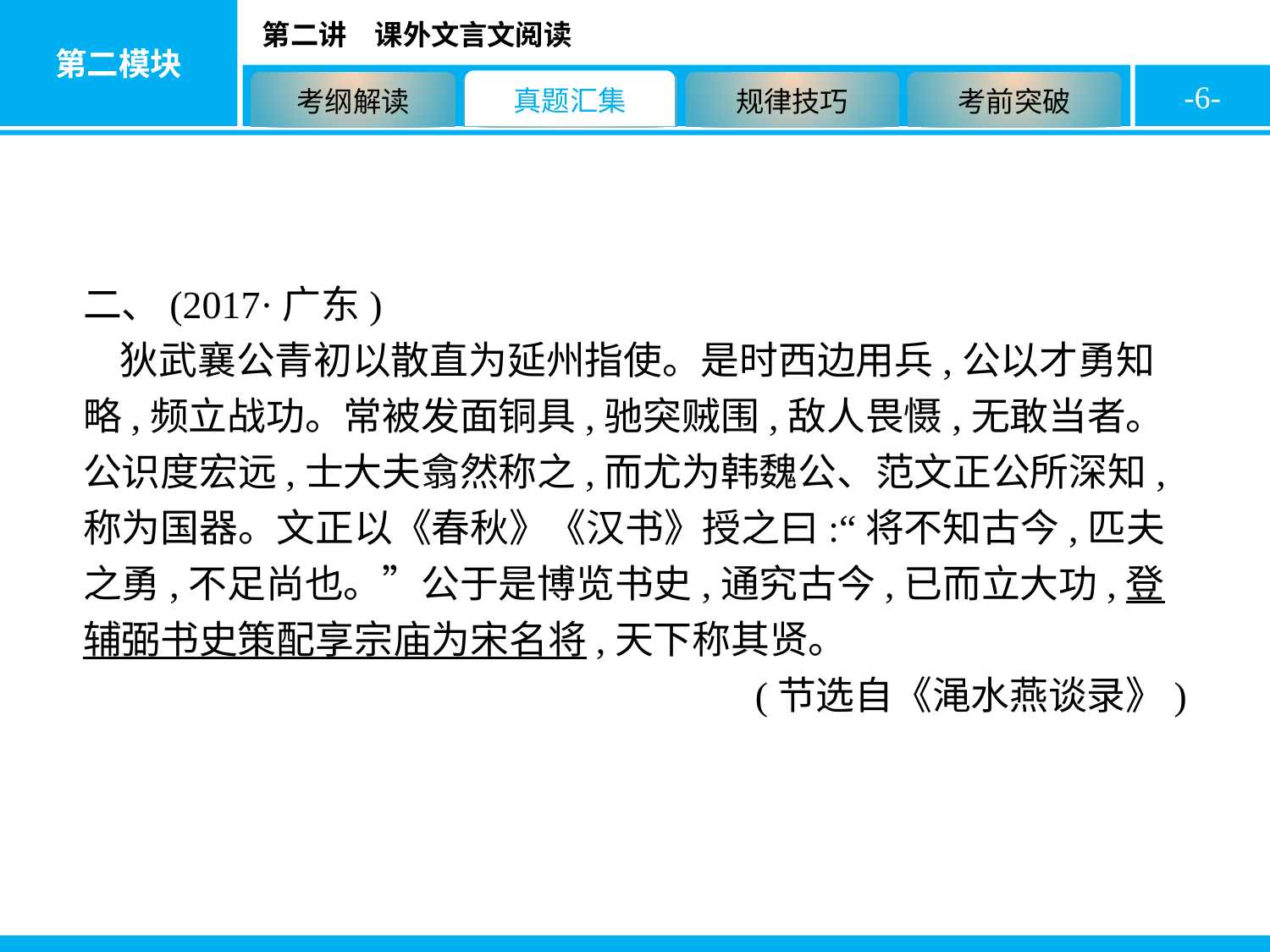

-6-
二、(2017·广东)
狄武襄公青初以散直为延州指使。是时西边用兵,公以才勇知略,频立战功。常被发面铜具,驰突贼围,敌人畏慑,无敢当者。公识度宏远,士大夫翕然称之,而尤为韩魏公、范文正公所深知,称为国器。文正以《春秋》《汉书》授之曰:“将不知古今,匹夫之勇,不足尚也。”公于是博览书史,通究古今,已而立大功,登辅弼书史策配享宗庙为宋名将,天下称其贤。
(节选自《渑水燕谈录》)